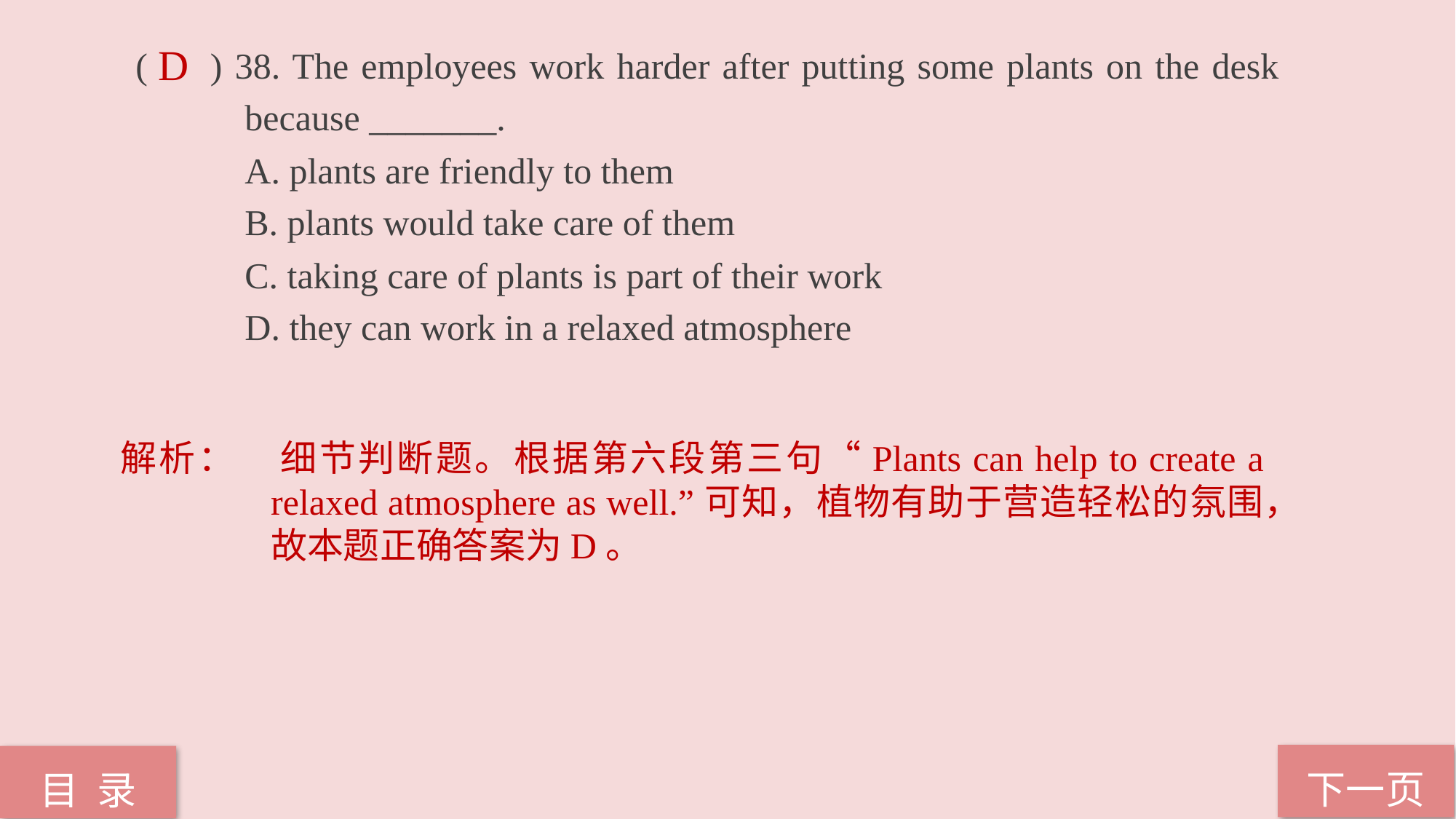

(     ) 38. The employees work harder after putting some plants on the desk 	because _______.
            A. plants are friendly to them
            B. plants would take care of them
            C. taking care of plants is part of their work
            D. they can work in a relaxed atmosphere

D
解析：	细节判断题。根据第六段第三句“Plants can help to create a relaxed atmosphere as well.”可知，植物有助于营造轻松的氛围，故本题正确答案为D。